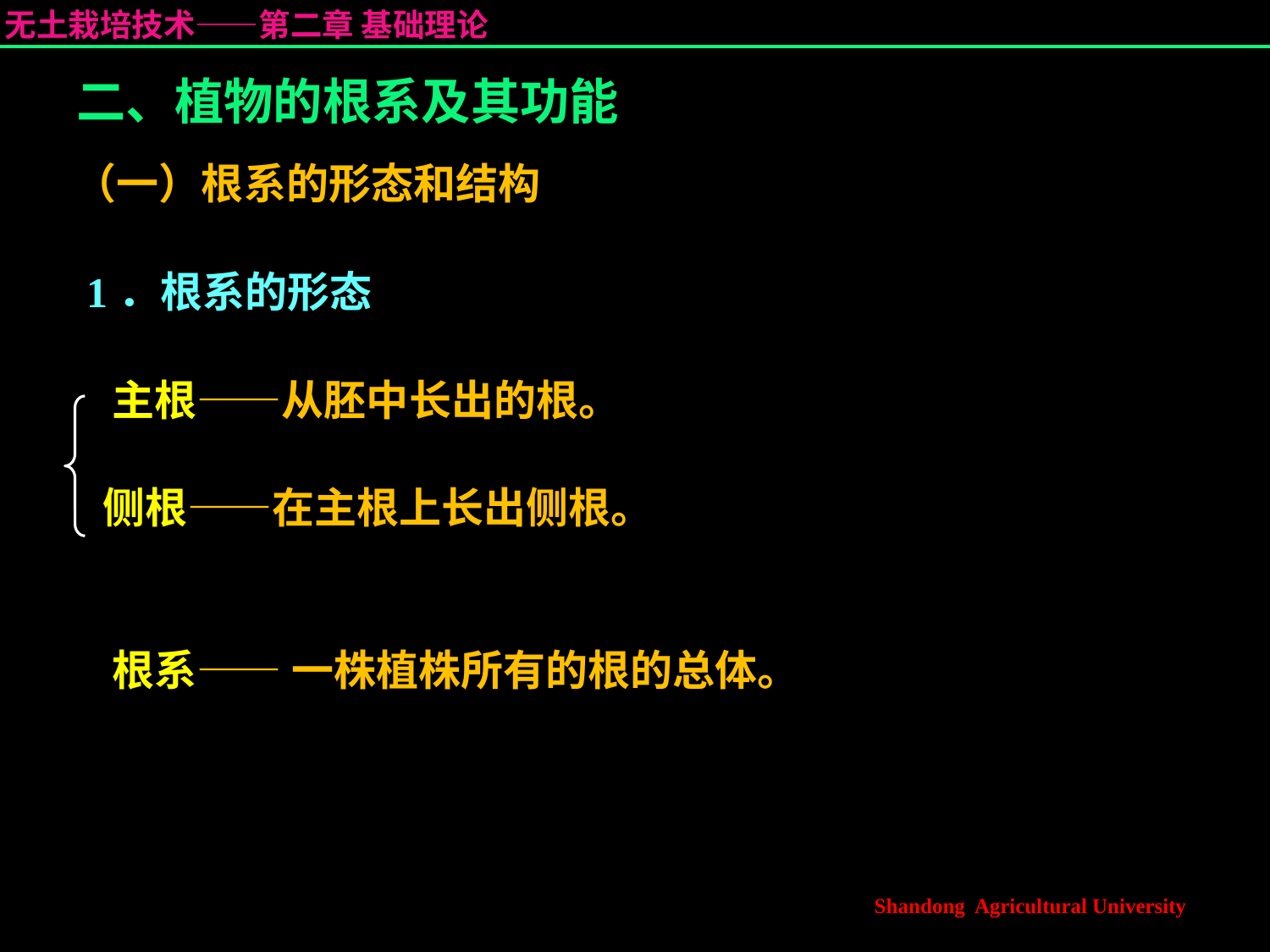

# 二、植物的根系及其功能
 （一）根系的形态和结构

   1．根系的形态

     主根——从胚中长出的根。

    侧根——在主根上长出侧根。

     根系—— 一株植株所有的根的总体。